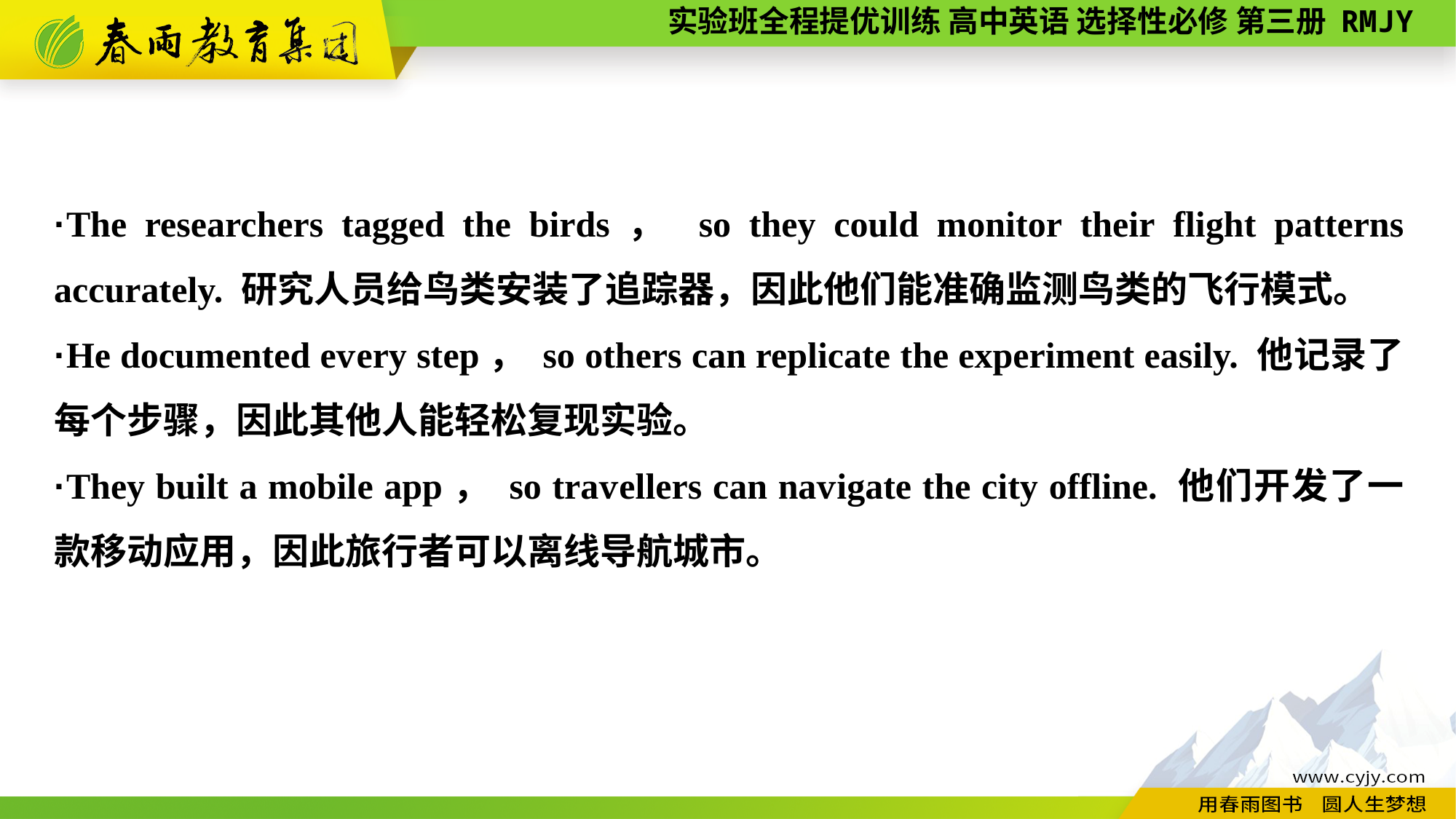

·The researchers tagged the birds， so they could monitor their flight patterns accurately. 研究人员给鸟类安装了追踪器，因此他们能准确监测鸟类的飞行模式。
·He documented every step， so others can replicate the experiment easily. 他记录了每个步骤，因此其他人能轻松复现实验。
·They built a mobile app， so travellers can navigate the city offline. 他们开发了一款移动应用，因此旅行者可以离线导航城市。